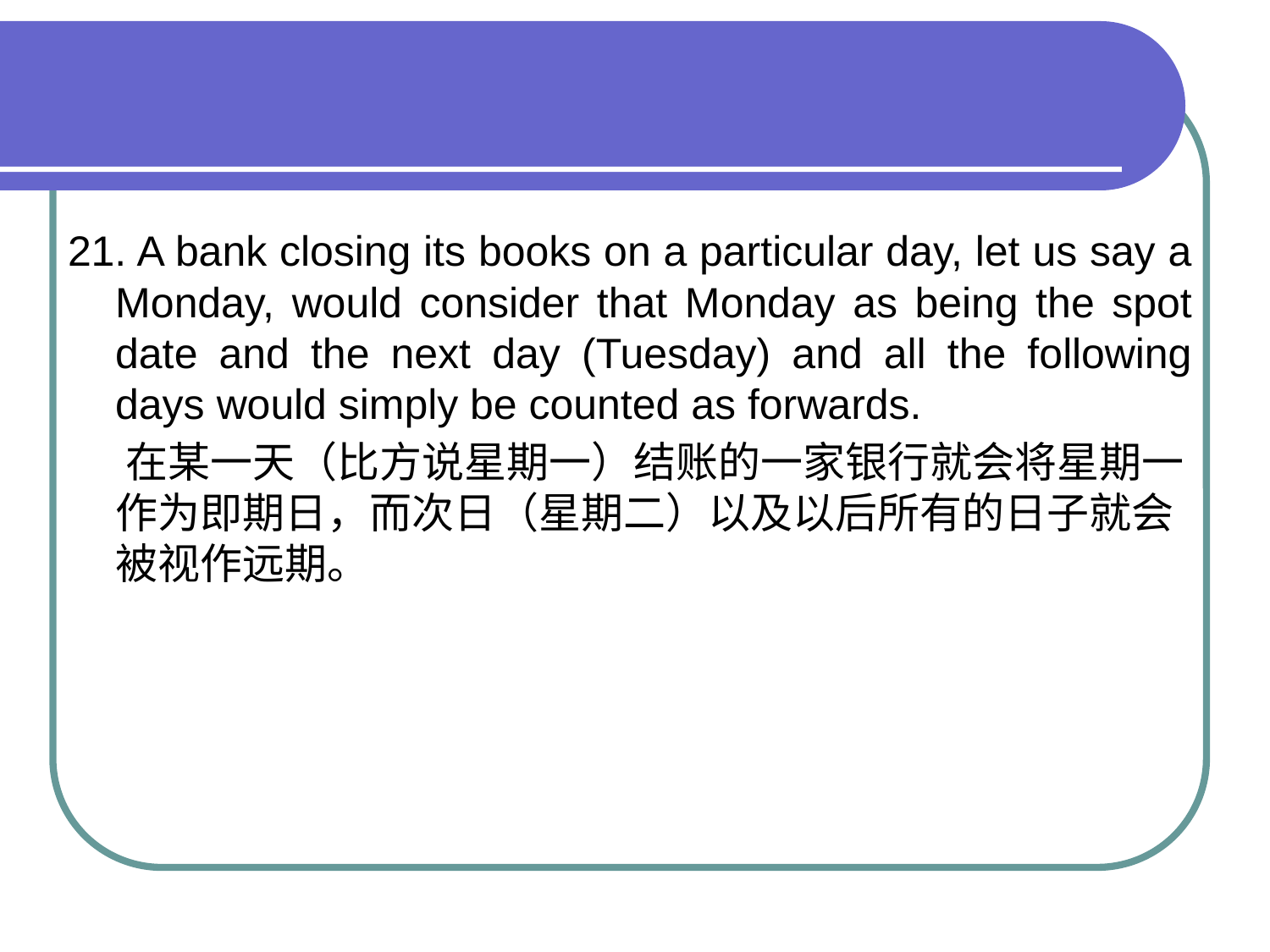

#

21. A bank closing its books on a particular day, let us say a Monday, would consider that Monday as being the spot date and the next day (Tuesday) and all the following days would simply be counted as forwards.
     在某一天（比方说星期一）结账的一家银行就会将星期一作为即期日，而次日（星期二）以及以后所有的日子就会被视作远期。